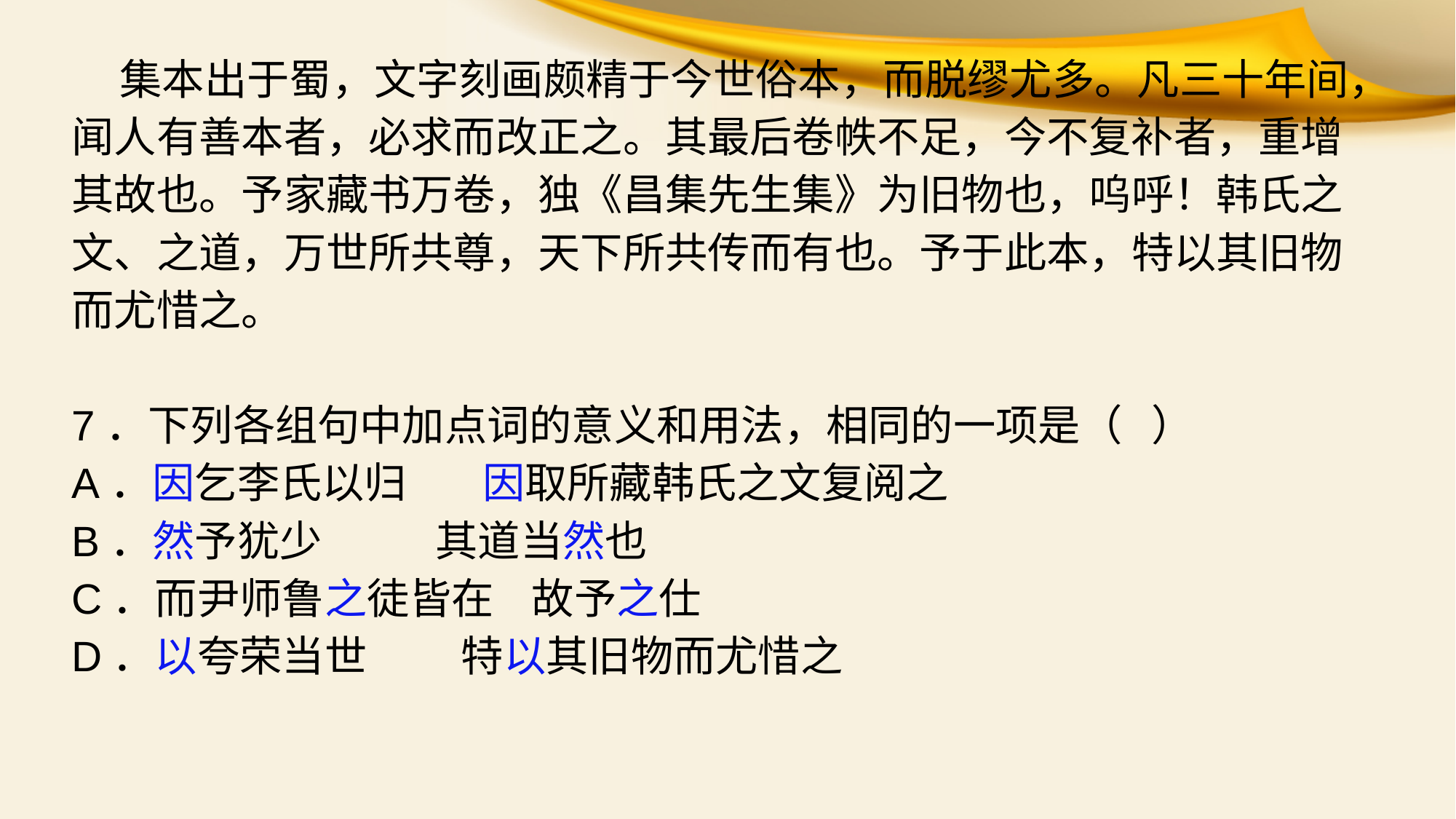

集本出于蜀，文字刻画颇精于今世俗本，而脱缪尤多。凡三十年间，闻人有善本者，必求而改正之。其最后卷帙不足，今不复补者，重增其故也。予家藏书万卷，独《昌集先生集》为旧物也，呜呼！韩氏之文、之道，万世所共尊，天下所共传而有也。予于此本，特以其旧物而尤惜之。

7．下列各组句中加点词的意义和用法，相同的一项是（   ）
A．因乞李氏以归        因取所藏韩氏之文复阅之
B．然予犹少            其道当然也
C．而尹师鲁之徒皆在    故予之仕
D．以夸荣当世          特以其旧物而尤惜之